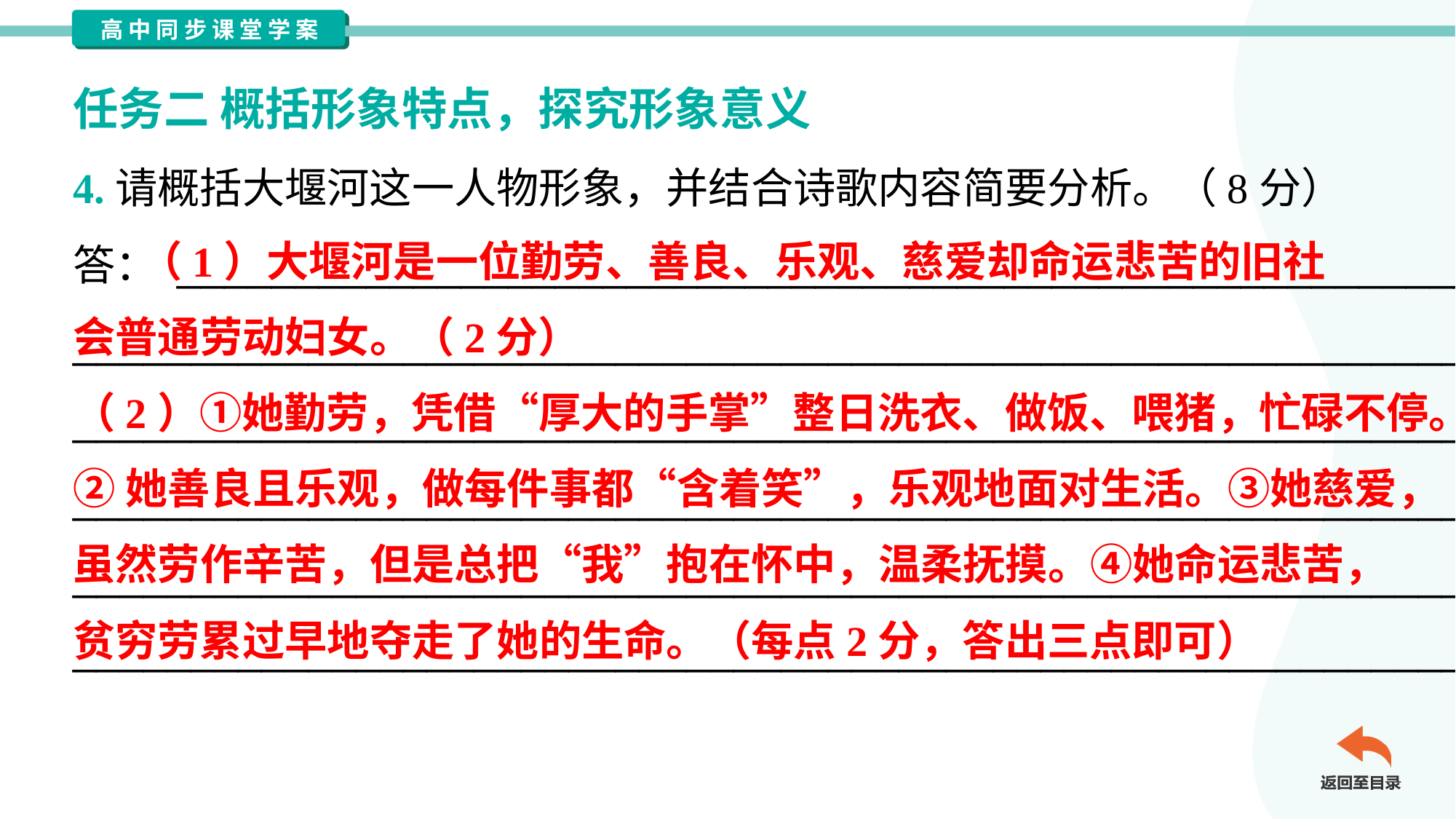

任务二 概括形象特点，探究形象意义
4.请概括大堰河这一人物形象，并结合诗歌内容简要分析。（8分）
答： ________________________________________________________
_____________________________________________________________
_____________________________________________________________
_____________________________________________________________
_____________________________________________________________
_____________________________________________________________
      （1）大堰河是一位勤劳、善良、乐观、慈爱却命运悲苦的旧社
会普通劳动妇女。（2分）
（2）①她勤劳，凭借“厚大的手掌”整日洗衣、做饭、喂猪，忙碌不停。
②她善良且乐观，做每件事都“含着笑”，乐观地面对生活。③她慈爱，
虽然劳作辛苦，但是总把“我”抱在怀中，温柔抚摸。④她命运悲苦，
贫穷劳累过早地夺走了她的生命。（每点2分，答出三点即可）